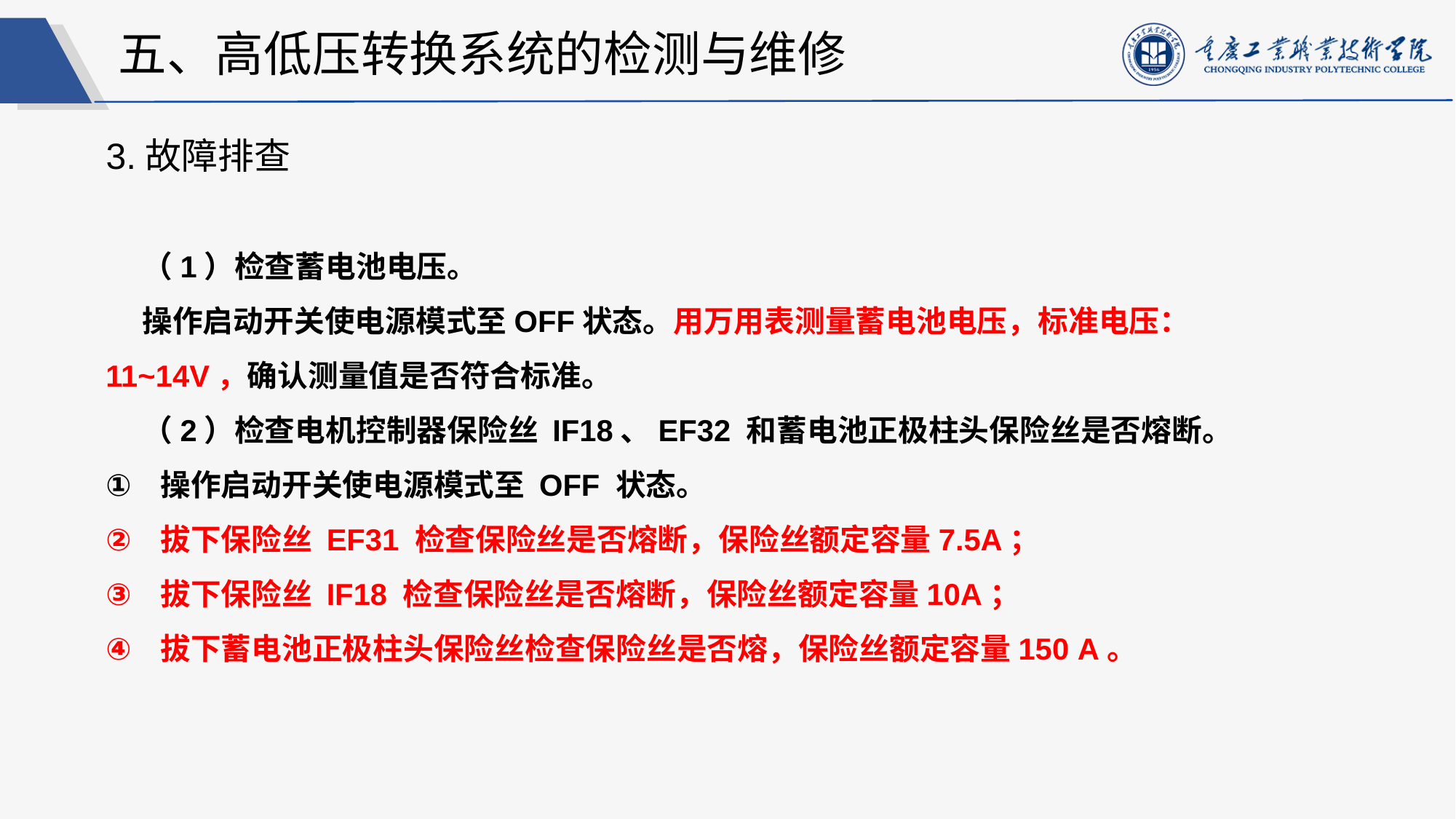

五、高低压转换系统的检测与维修
3.故障排查
（1）检查蓄电池电压。
操作启动开关使电源模式至OFF状态。用万用表测量蓄电池电压，标准电压：11~14V，确认测量值是否符合标准。
（2）检查电机控制器保险丝 IF18、EF32 和蓄电池正极柱头保险丝是否熔断。
操作启动开关使电源模式至 OFF 状态。
拔下保险丝 EF31 检查保险丝是否熔断，保险丝额定容量7.5A；
拔下保险丝 IF18 检查保险丝是否熔断，保险丝额定容量10A；
拔下蓄电池正极柱头保险丝检查保险丝是否熔，保险丝额定容量150 A。